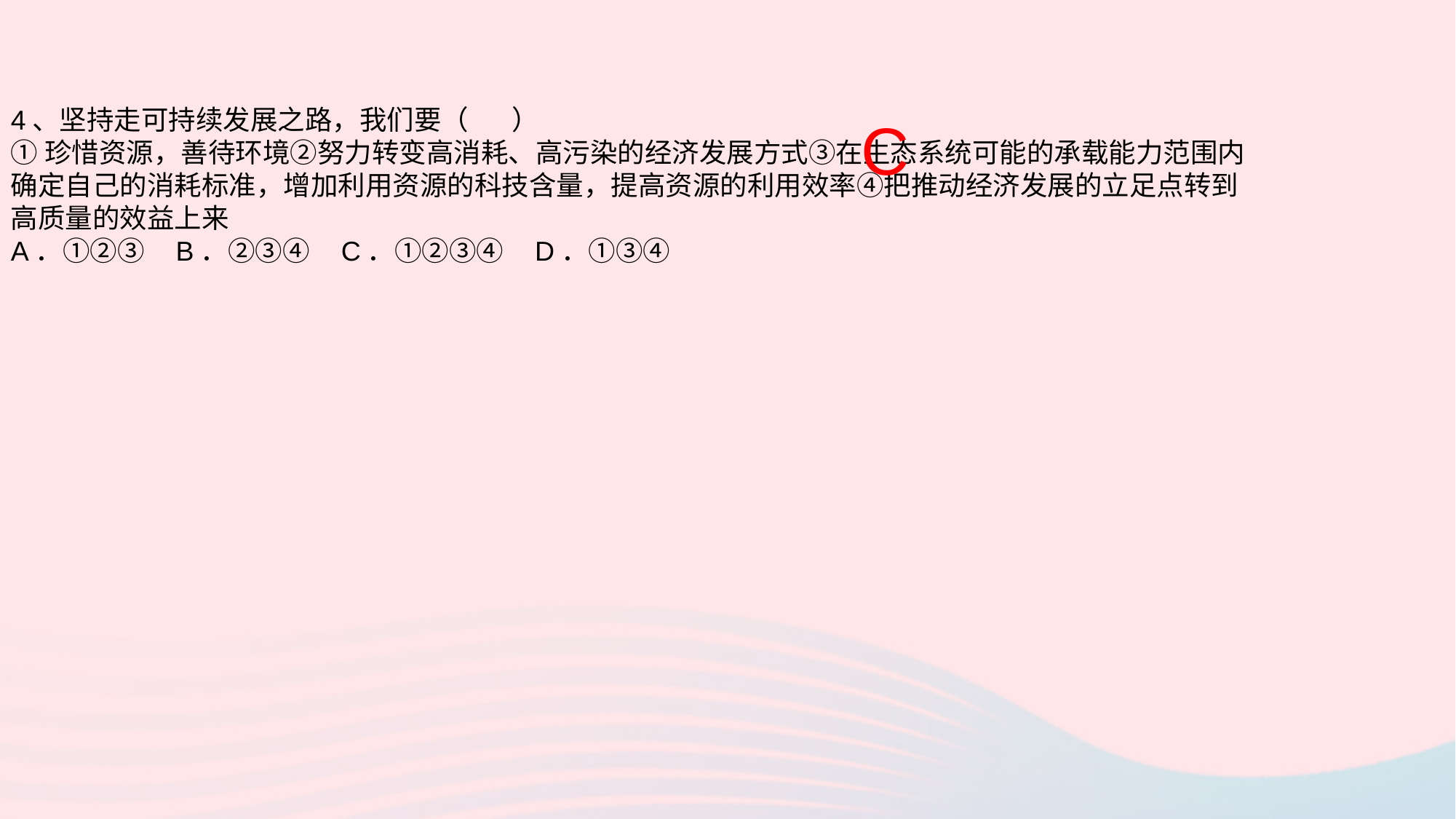

4、坚持走可持续发展之路，我们要（       ）
①珍惜资源，善待环境②努力转变高消耗、高污染的经济发展方式③在生态系统可能的承载能力范围内确定自己的消耗标准，增加利用资源的科技含量，提高资源的利用效率④把推动经济发展的立足点转到高质量的效益上来
A．①②③    B．②③④    C．①②③④    D．①③④
C